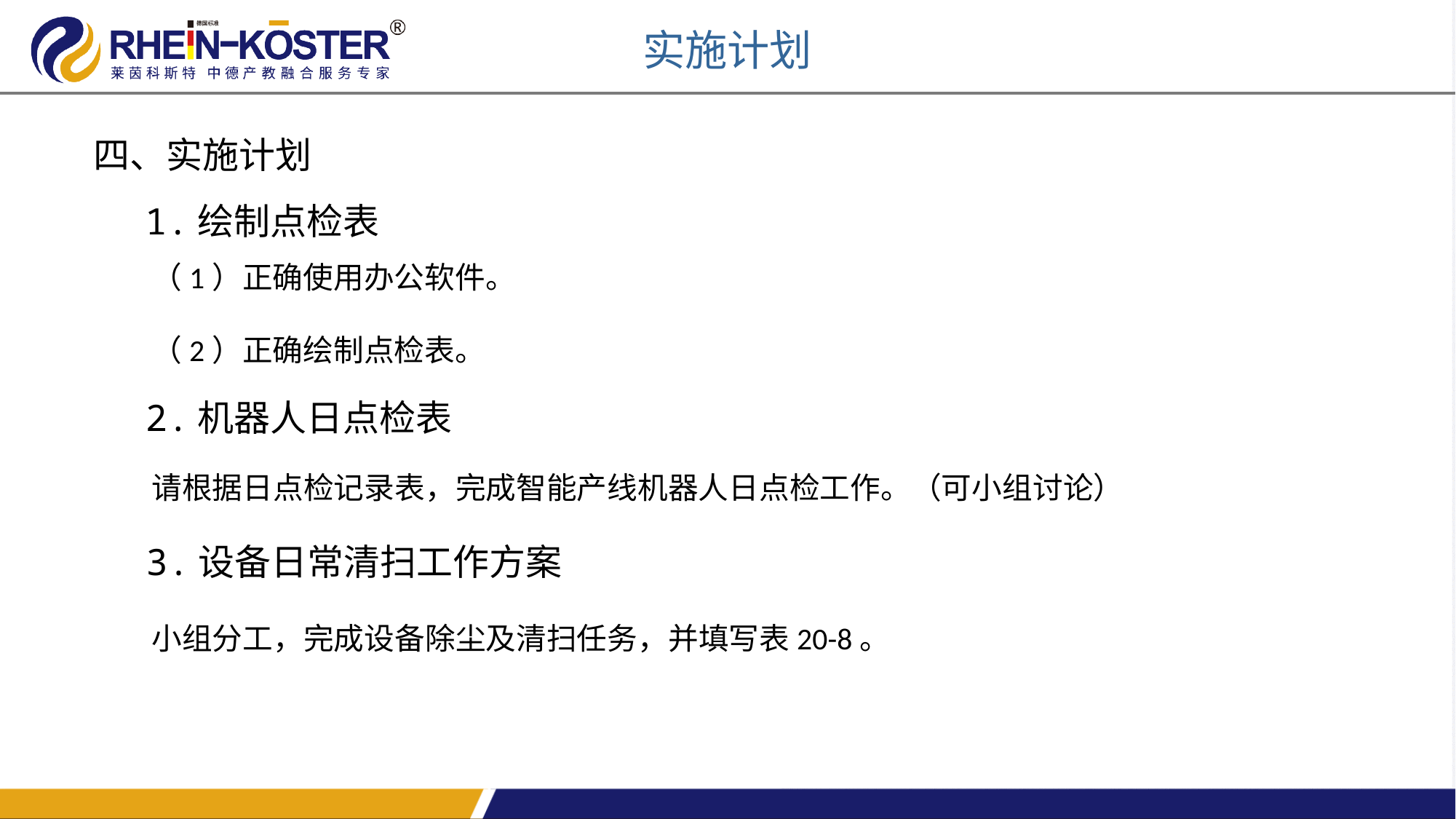

实施计划
四、实施计划
1.绘制点检表
（1）正确使用办公软件。
（2）正确绘制点检表。
2.机器人日点检表
请根据日点检记录表，完成智能产线机器人日点检工作。（可小组讨论）
3.设备日常清扫工作方案
小组分工，完成设备除尘及清扫任务，并填写表20-8。